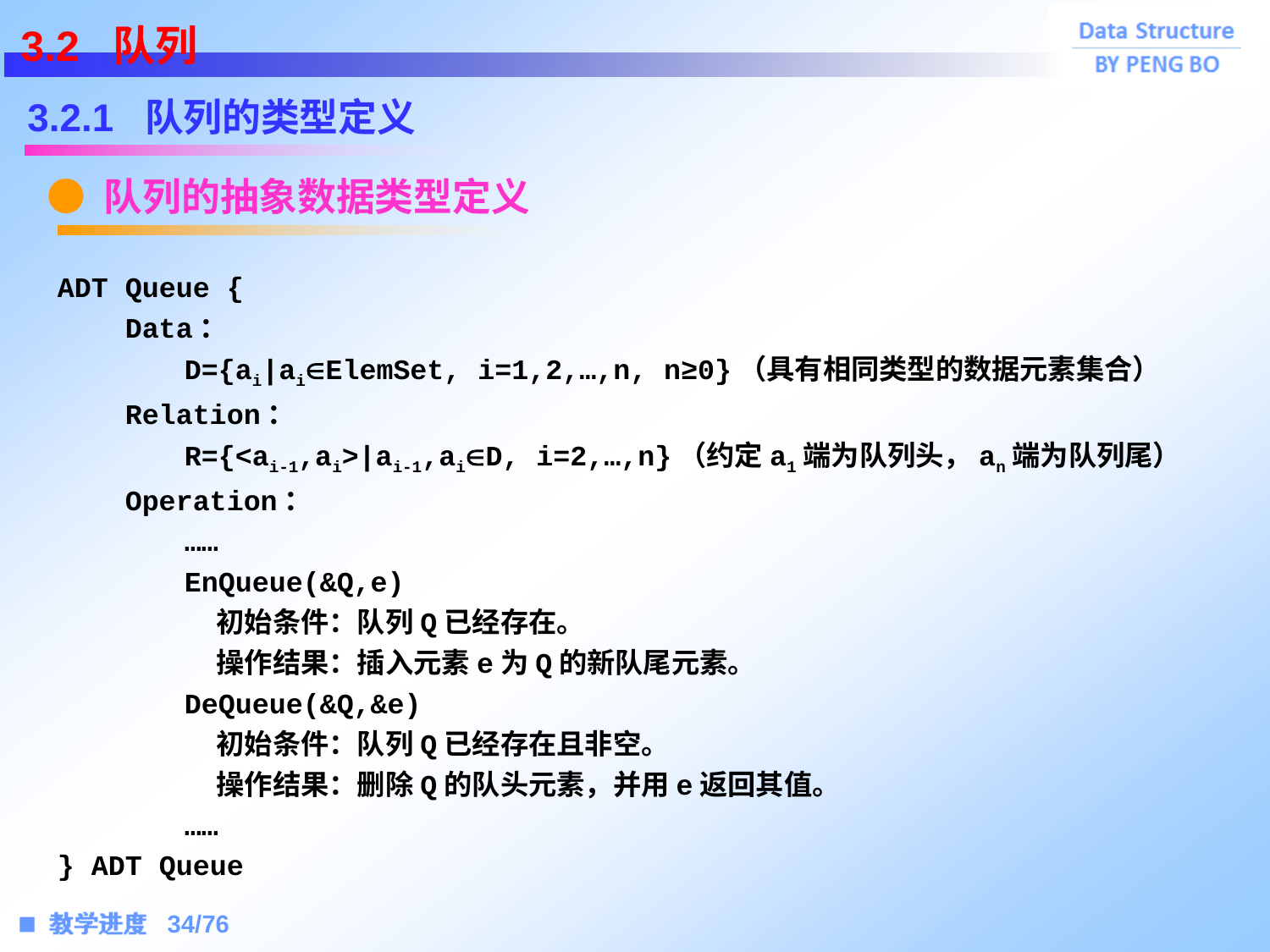

3.2  队列

3.2.1  队列的类型定义

● 队列的抽象数据类型定义

ADT Queue {
    Data：
	D={ai|ai∈ElemSet, i=1,2,…,n, n≥0}（具有相同类型的数据元素集合）
    Relation：
	R={<ai-1,ai>|ai-1,ai∈D, i=2,…,n}（约定a1端为队列头，an端为队列尾）
    Operation：
	……
	EnQueue(&Q,e)
	    初始条件：队列Q已经存在。
	    操作结果：插入元素e为Q的新队尾元素。
	DeQueue(&Q,&e)
	    初始条件：队列Q已经存在且非空。
	    操作结果：删除Q的队头元素，并用e返回其值。
	……
} ADT Queue